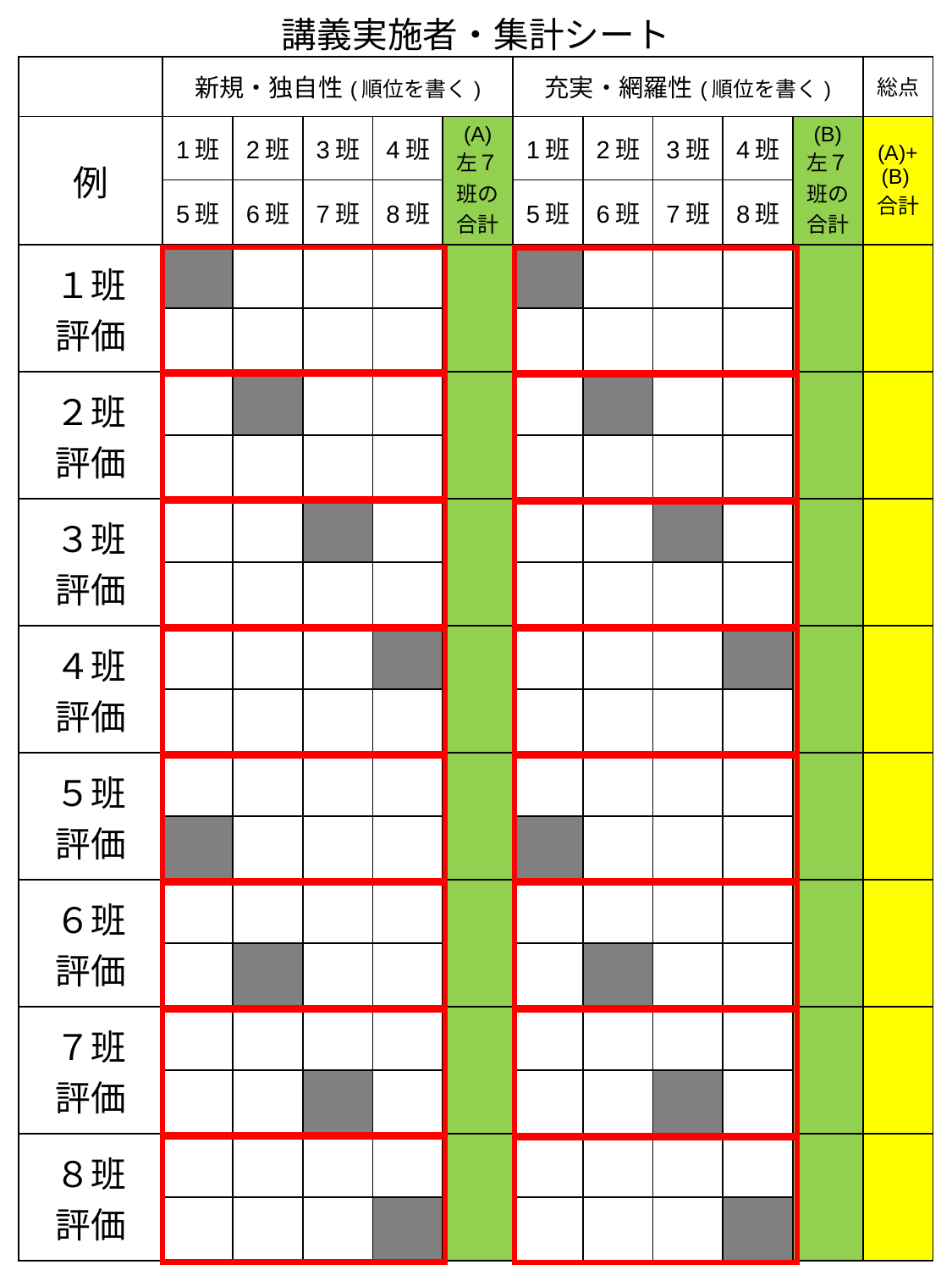

講義実施者・集計シート
|  | 新規・独自性(順位を書く) |  |  |  |  | 充実・網羅性(順位を書く) |  |  |  |  | 総点 |
| --- | --- | --- | --- | --- | --- | --- | --- | --- | --- | --- | --- |
| 例 | 1班 | 2班 | 3班 | 4班 | (A) 左７班の合計 | 1班 | 2班 | 3班 | 4班 | (B) 左７班の合計 | (A)+ (B)合計 |
|  | 5班 | 6班 | 7班 | 8班 |  | 5班 | 6班 | 7班 | 8班 |  |  |
| １班 評価 |  |  |  |  |  |  |  |  |  |  |  |
|  |  |  |  |  |  |  |  |  |  |  |  |
| ２班 評価 |  |  |  |  |  |  |  |  |  |  |  |
|  |  |  |  |  |  |  |  |  |  |  |  |
| ３班 評価 |  |  |  |  |  |  |  |  |  |  |  |
|  |  |  |  |  |  |  |  |  |  |  |  |
| ４班 評価 |  |  |  |  |  |  |  |  |  |  |  |
|  |  |  |  |  |  |  |  |  |  |  |  |
| ５班 評価 |  |  |  |  |  |  |  |  |  |  |  |
|  |  |  |  |  |  |  |  |  |  |  |  |
| ６班 評価 |  |  |  |  |  |  |  |  |  |  |  |
|  |  |  |  |  |  |  |  |  |  |  |  |
| ７班 評価 |  |  |  |  |  |  |  |  |  |  |  |
|  |  |  |  |  |  |  |  |  |  |  |  |
| ８班 評価 |  |  |  |  |  |  |  |  |  |  |  |
|  |  |  |  |  |  |  |  |  |  |  |  |